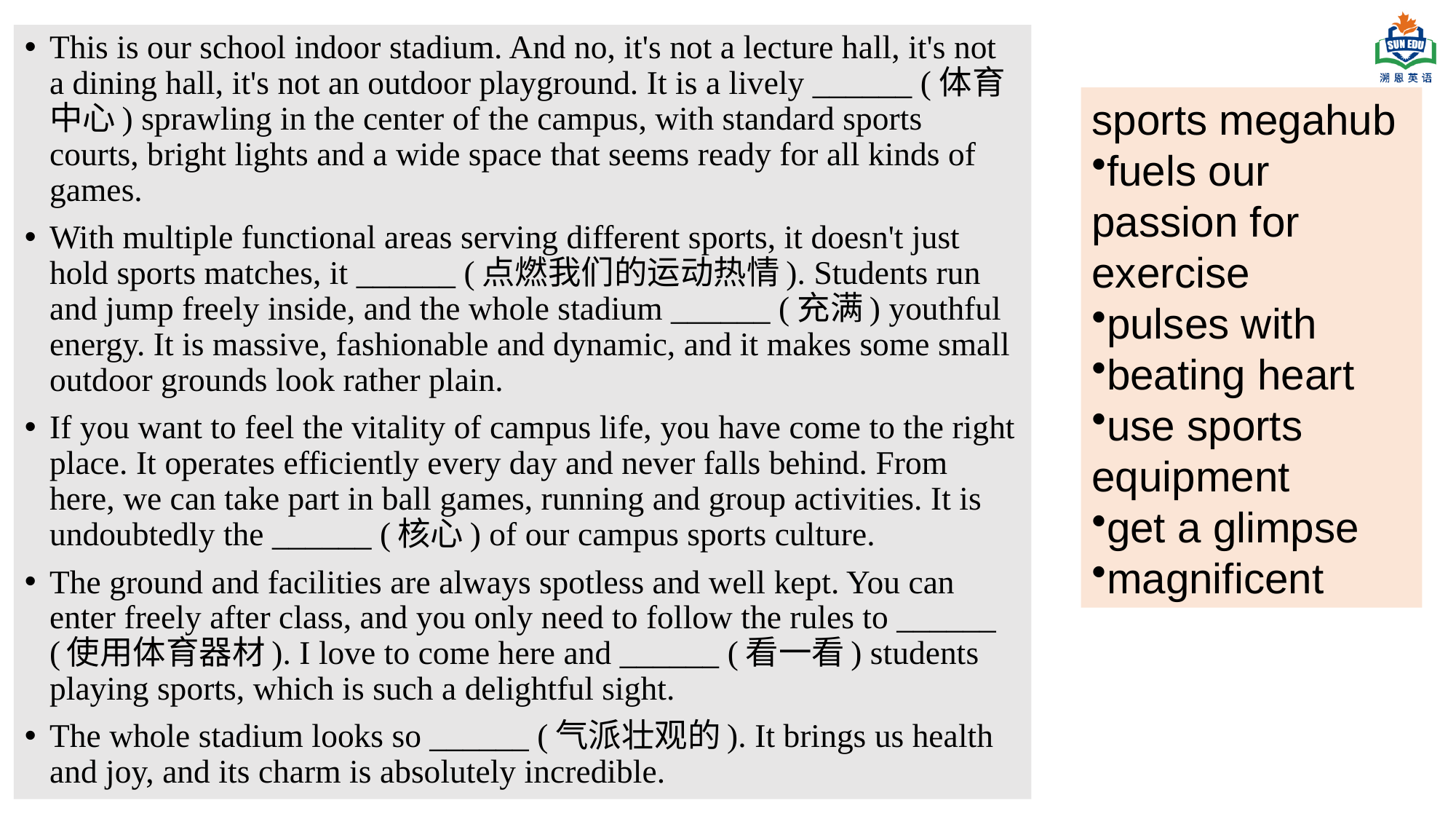

This is our school indoor stadium. And no, it's not a lecture hall, it's not a dining hall, it's not an outdoor playground. It is a lively ______ (体育中心) sprawling in the center of the campus, with standard sports courts, bright lights and a wide space that seems ready for all kinds of games.
With multiple functional areas serving different sports, it doesn't just hold sports matches, it ______ (点燃我们的运动热情). Students run and jump freely inside, and the whole stadium ______ (充满) youthful energy. It is massive, fashionable and dynamic, and it makes some small outdoor grounds look rather plain.
If you want to feel the vitality of campus life, you have come to the right place. It operates efficiently every day and never falls behind. From here, we can take part in ball games, running and group activities. It is undoubtedly the ______ (核心) of our campus sports culture.
The ground and facilities are always spotless and well kept. You can enter freely after class, and you only need to follow the rules to ______ (使用体育器材). I love to come here and ______ (看一看) students playing sports, which is such a delightful sight.
The whole stadium looks so ______ (气派壮观的). It brings us health and joy, and its charm is absolutely incredible.

sports megahub
fuels our passion for exercise
pulses with
beating heart
use sports equipment
get a glimpse
magnificent